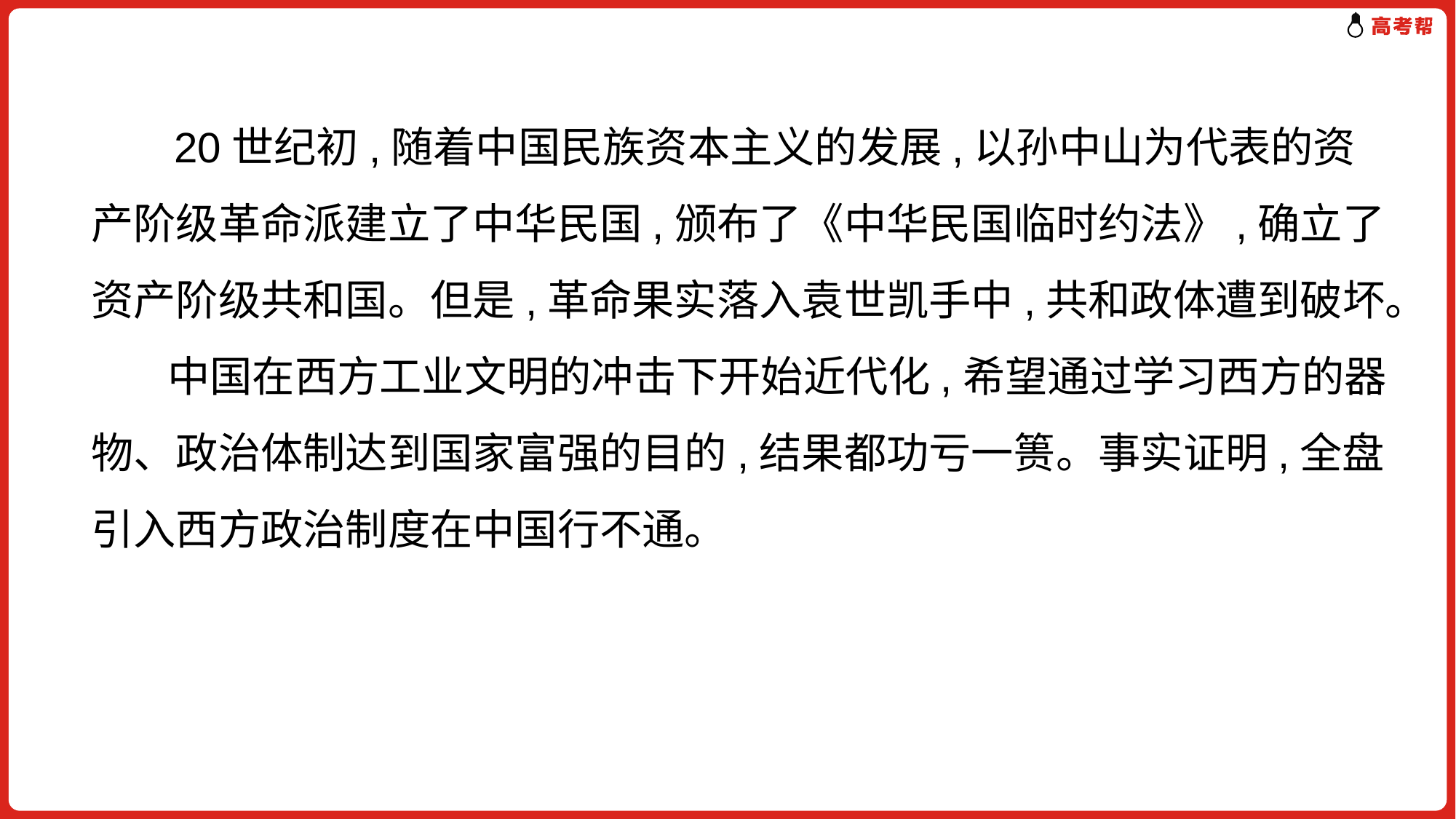

20世纪初,随着中国民族资本主义的发展,以孙中山为代表的资产阶级革命派建立了中华民国,颁布了《中华民国临时约法》,确立了资产阶级共和国。但是,革命果实落入袁世凯手中,共和政体遭到破坏。
       中国在西方工业文明的冲击下开始近代化,希望通过学习西方的器物、政治体制达到国家富强的目的,结果都功亏一篑。事实证明,全盘引入西方政治制度在中国行不通。